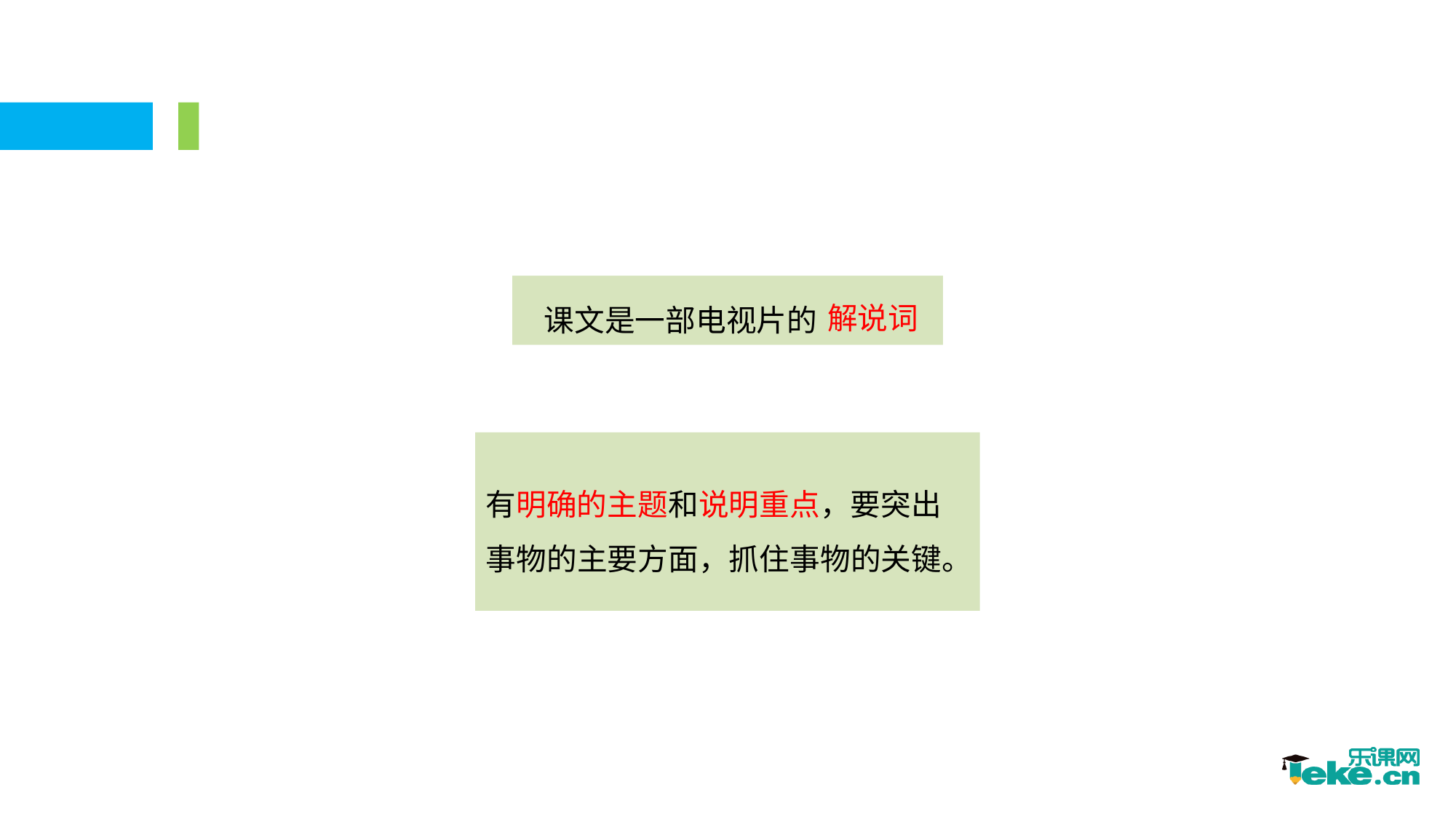

课文是一部电视片的

解说词

有明确的主题和说明重点，要突出事物的主要方面，抓住事物的关键。